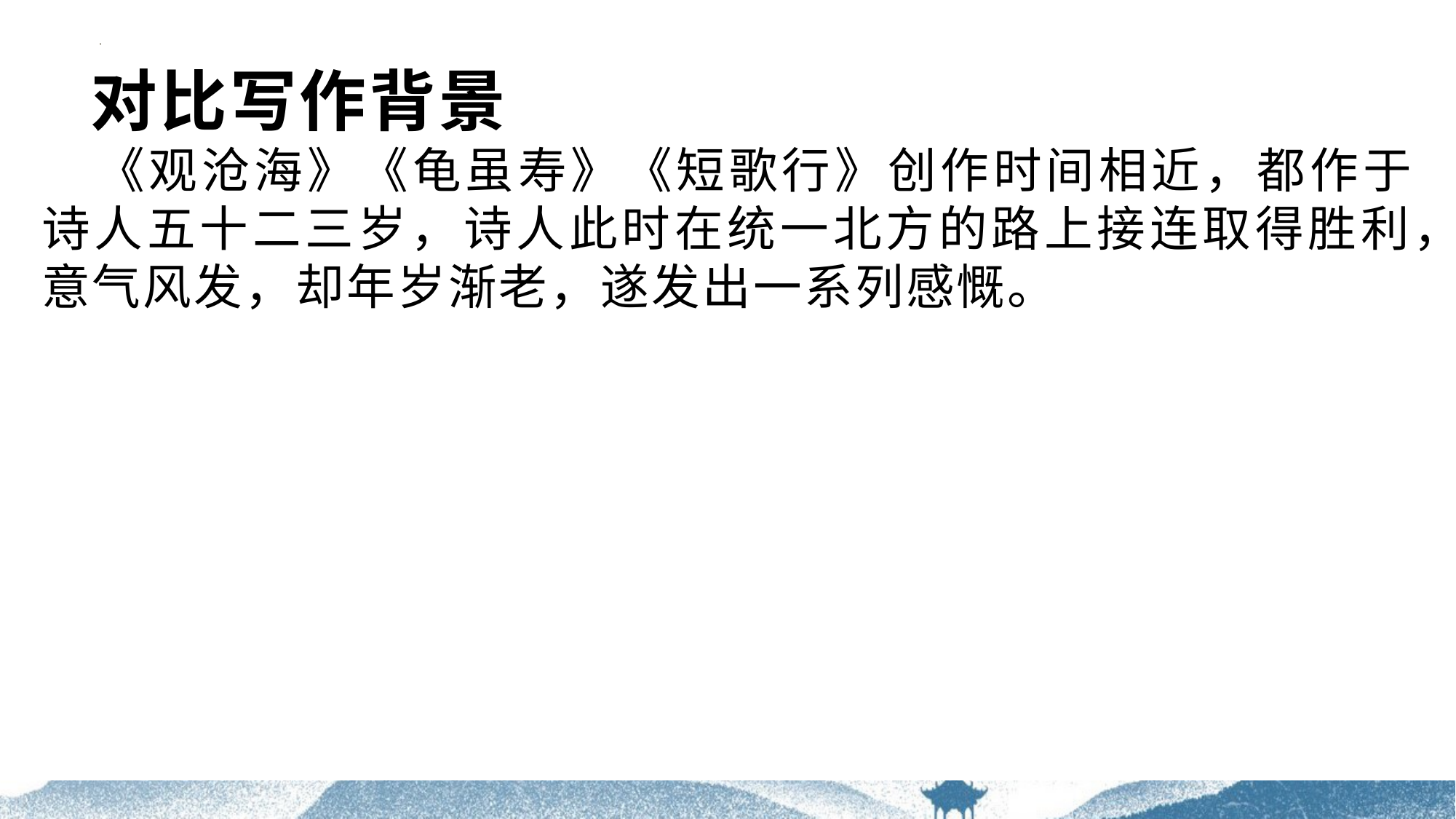

# 对比写作背景
《观沧海》《龟虽寿》《短歌行》创作时间相近，都作于诗人五十二三岁，诗人此时在统一北方的路上接连取得胜利，意气风发，却年岁渐老，遂发出一系列感慨。